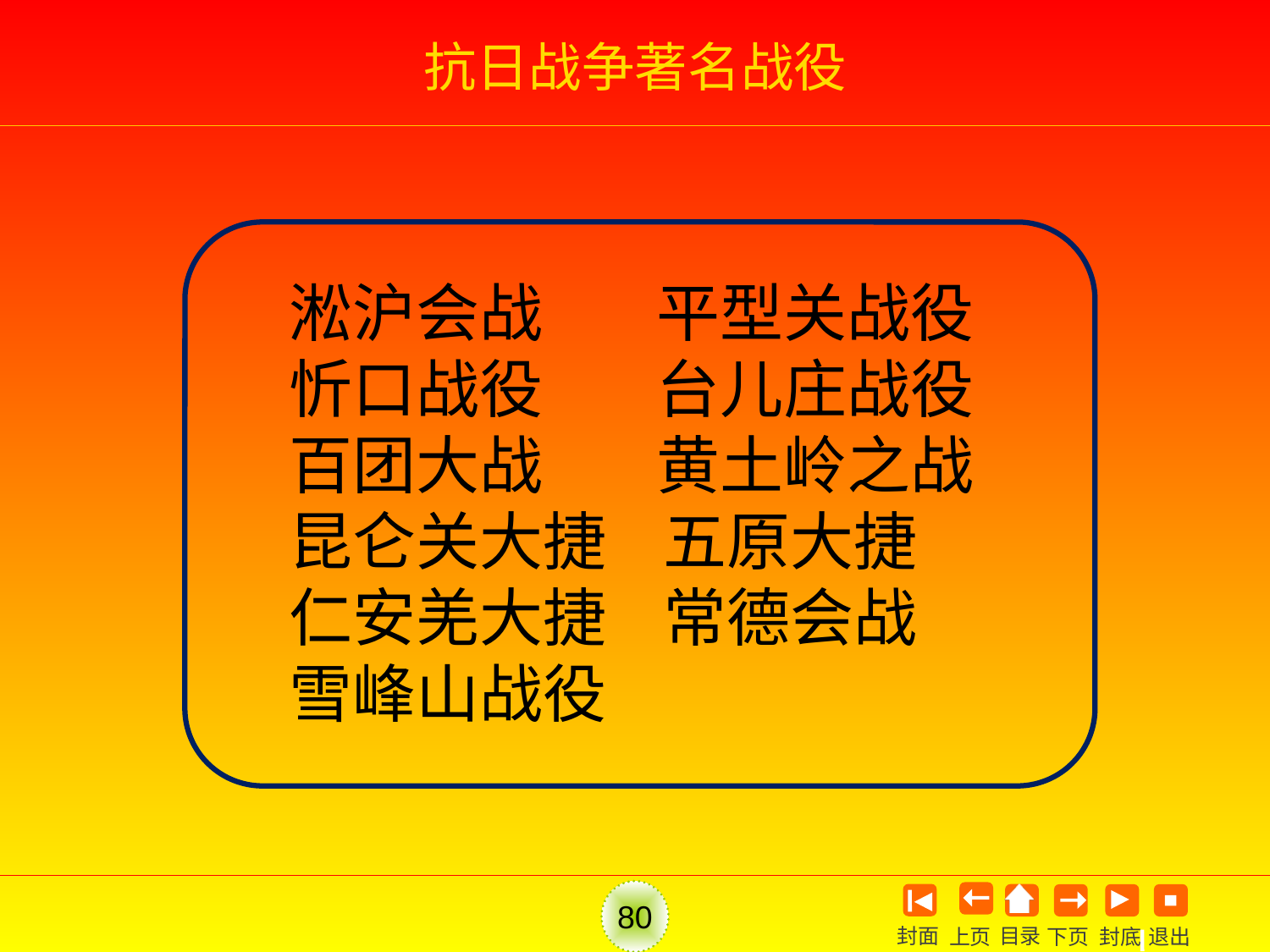

# 抗日战争著名战役

淞沪会战        平型关战役
忻口战役        台儿庄战役
百团大战        黄土岭之战
昆仑关大捷    五原大捷
仁安羌大捷    常德会战
雪峰山战役
80